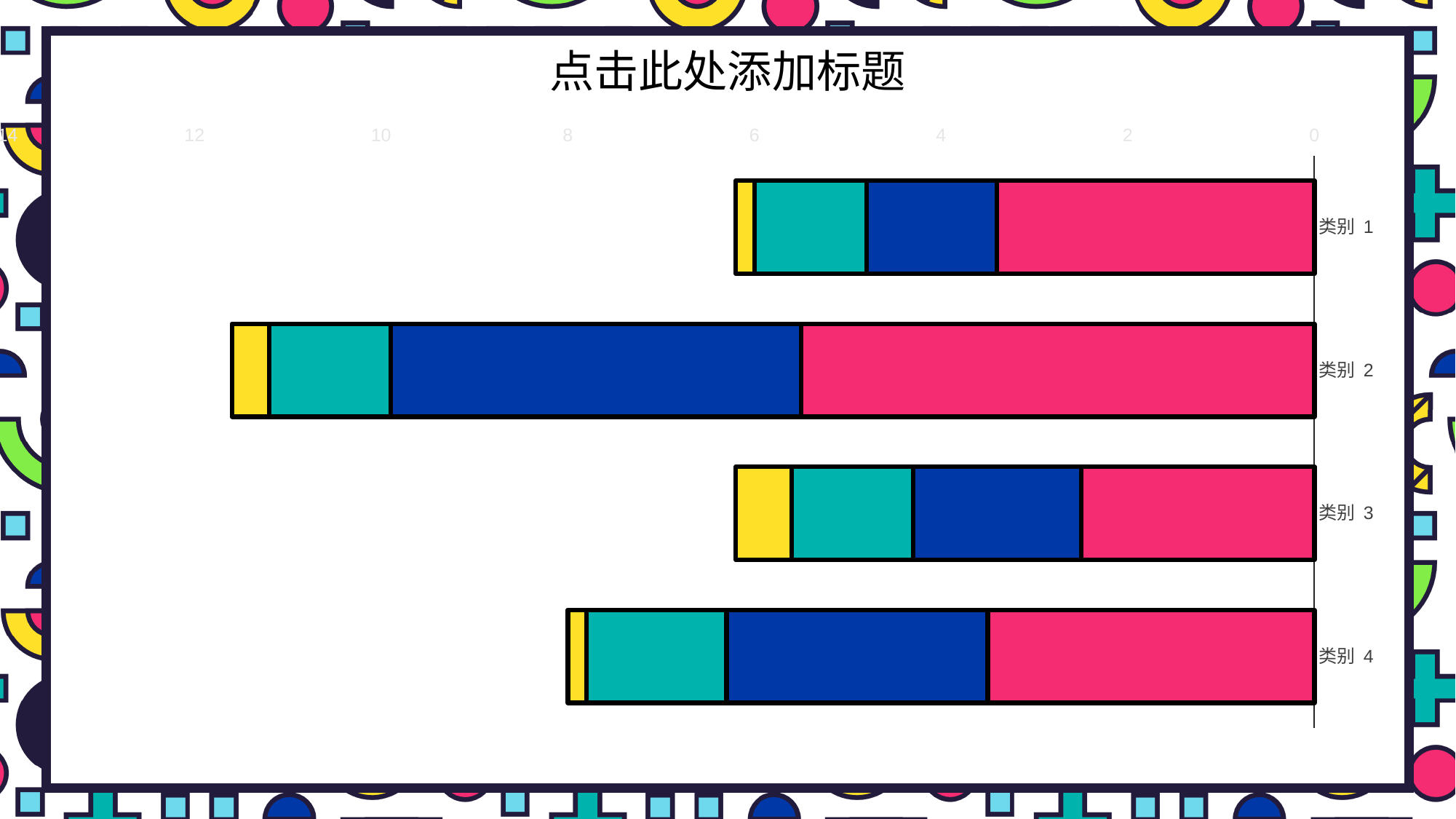

# 点击此处添加标题

### Chart

| Category | 系列 1 | 系列 2 | 系列 3 | 系列4 |
|---|---|---|---|---|
| 类别 1 | 3.4 | 1.4 | 1.2 | 0.2 |
| 类别 2 | 5.5 | 4.4 | 1.3 | 0.4 |
| 类别 3 | 2.5 | 1.8 | 1.3 | 0.6 |
| 类别 4 | 3.5 | 2.8 | 1.5 | 0.2 |